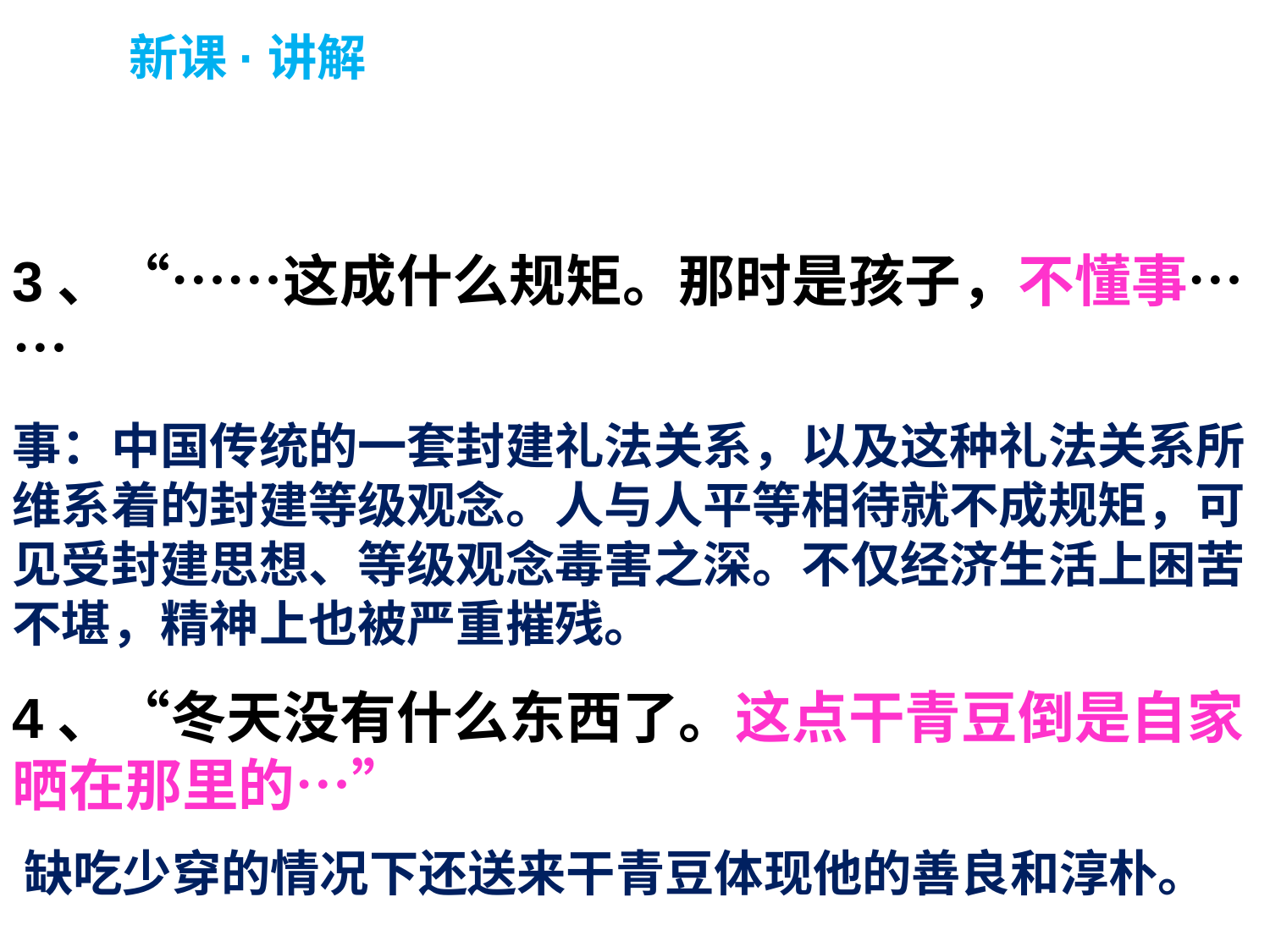

新课·讲解
3、“……这成什么规矩。那时是孩子，不懂事……
事：中国传统的一套封建礼法关系，以及这种礼法关系所维系着的封建等级观念。人与人平等相待就不成规矩，可见受封建思想、等级观念毒害之深。不仅经济生活上困苦不堪，精神上也被严重摧残。
4、“冬天没有什么东西了。这点干青豆倒是自家晒在那里的…”
缺吃少穿的情况下还送来干青豆体现他的善良和淳朴。